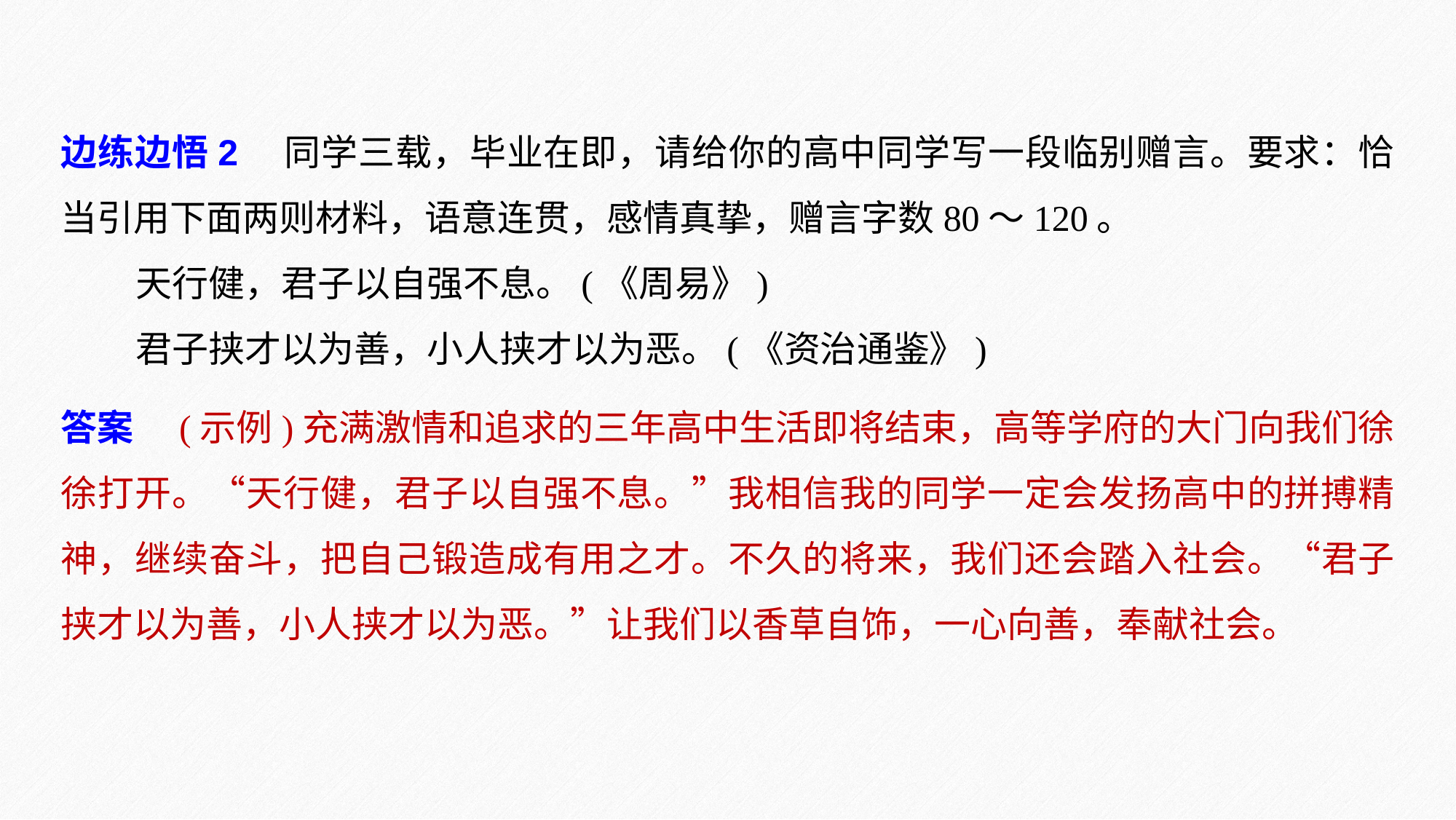

边练边悟2　同学三载，毕业在即，请给你的高中同学写一段临别赠言。要求：恰当引用下面两则材料，语意连贯，感情真挚，赠言字数80～120。
天行健，君子以自强不息。(《周易》)
君子挟才以为善，小人挟才以为恶。(《资治通鉴》)
答案　(示例)充满激情和追求的三年高中生活即将结束，高等学府的大门向我们徐徐打开。“天行健，君子以自强不息。”我相信我的同学一定会发扬高中的拼搏精神，继续奋斗，把自己锻造成有用之才。不久的将来，我们还会踏入社会。“君子挟才以为善，小人挟才以为恶。”让我们以香草自饰，一心向善，奉献社会。